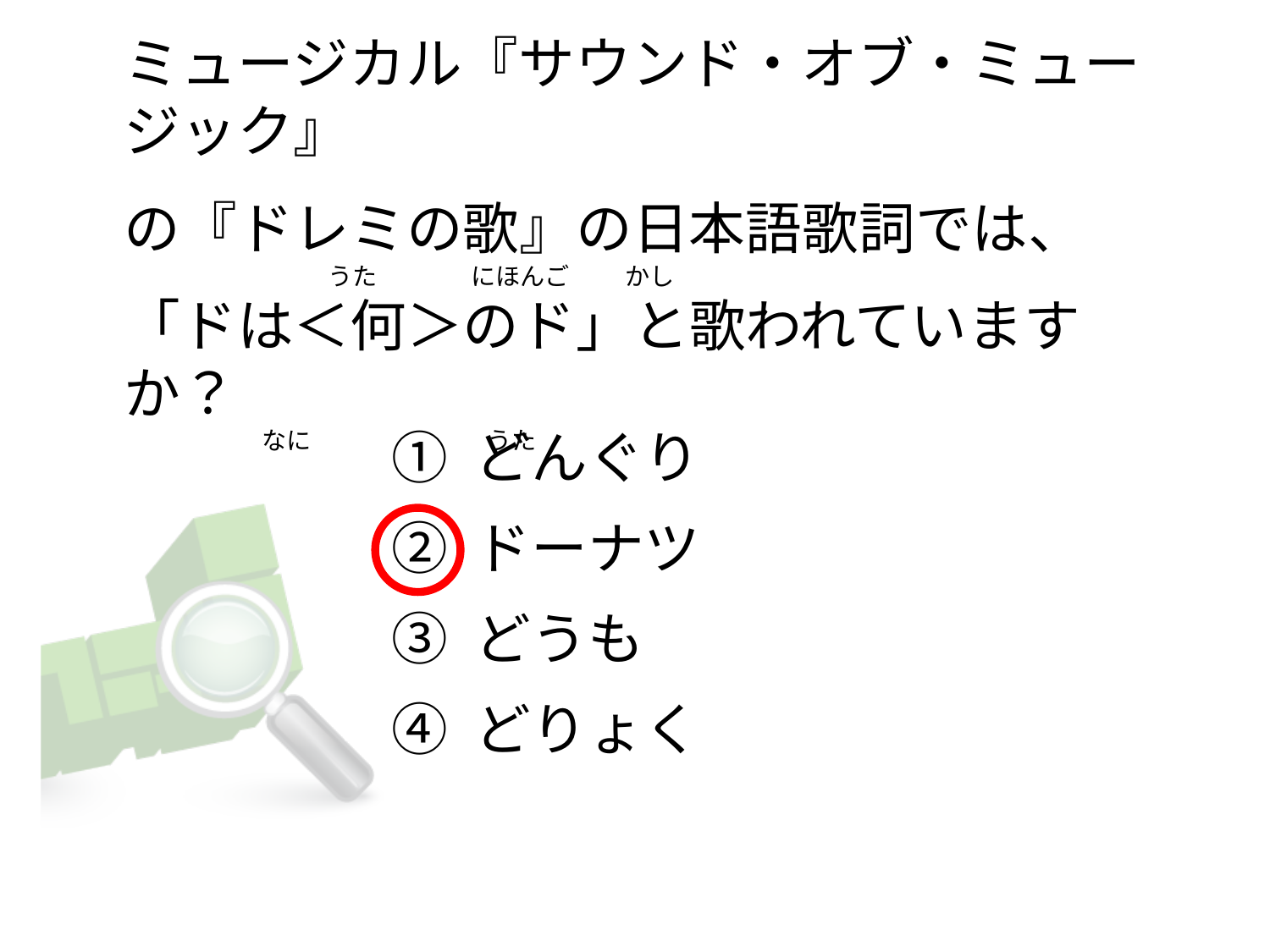

# ミュージカル『サウンド・オブ・ミュージック』   の『ドレミの歌』の日本語歌詞では、                                      うた                 にほんご          かし        「ドは＜何＞のド」と歌われていますか？                          なに                                うた
① どんぐり
② ドーナツ
③ どうも
④ どりょく